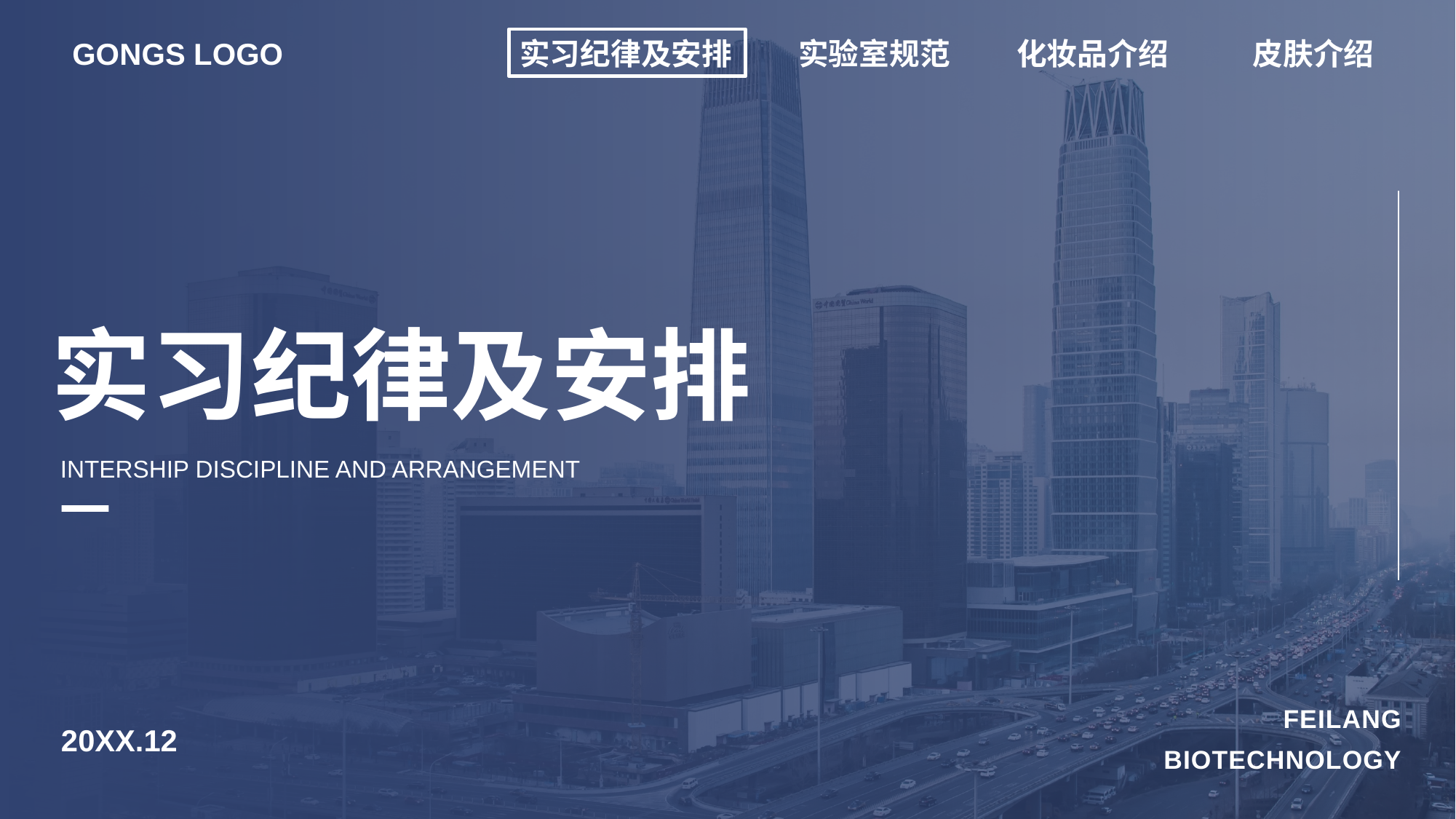

gongs logo
实习纪律及安排
实验室规范
化妆品介绍
皮肤介绍
实习纪律及安排
INTERSHIP discipline and arrangement

FEILANG
20XX.12
BIOTECHNOLOGY